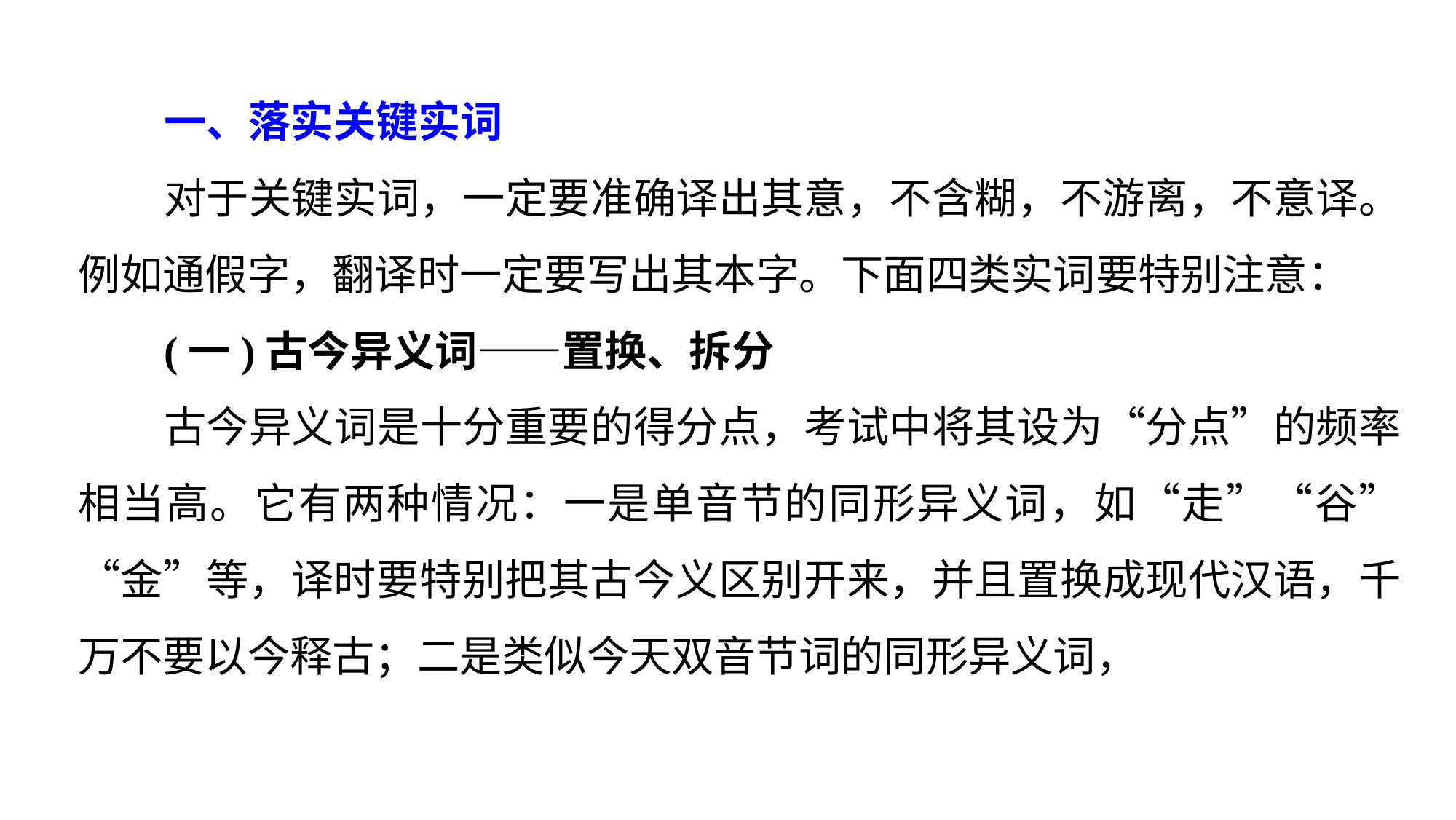

一、落实关键实词
对于关键实词，一定要准确译出其意，不含糊，不游离，不意译。例如通假字，翻译时一定要写出其本字。下面四类实词要特别注意：
(一)古今异义词——置换、拆分
古今异义词是十分重要的得分点，考试中将其设为“分点”的频率相当高。它有两种情况：一是单音节的同形异义词，如“走”“谷”“金”等，译时要特别把其古今义区别开来，并且置换成现代汉语，千万不要以今释古；二是类似今天双音节词的同形异义词，